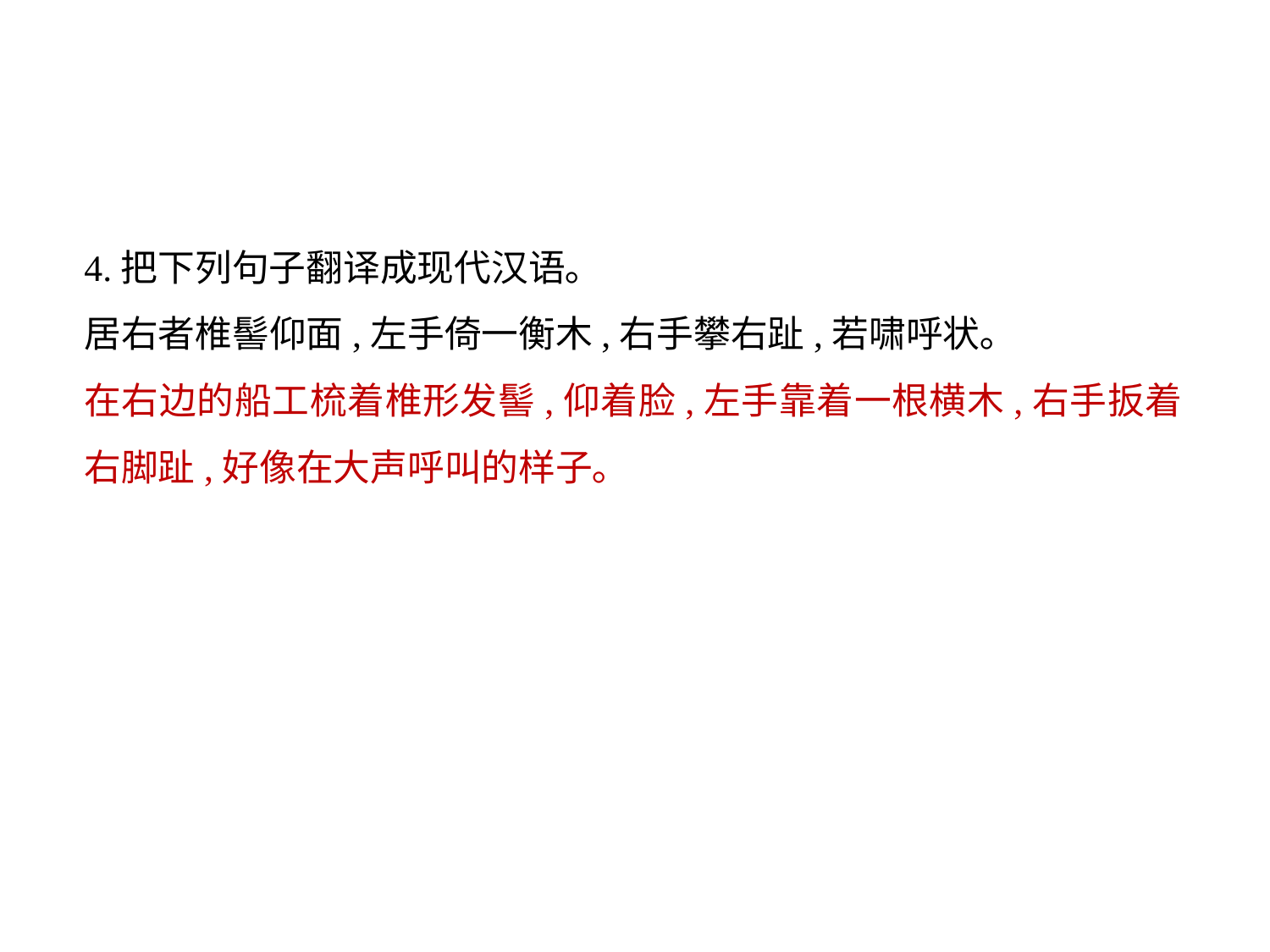

4.把下列句子翻译成现代汉语｡
居右者椎髻仰面,左手倚一衡木,右手攀右趾,若啸呼状｡
在右边的船工梳着椎形发髻,仰着脸,左手靠着一根横木,右手扳着右脚趾,好像在大声呼叫的样子｡